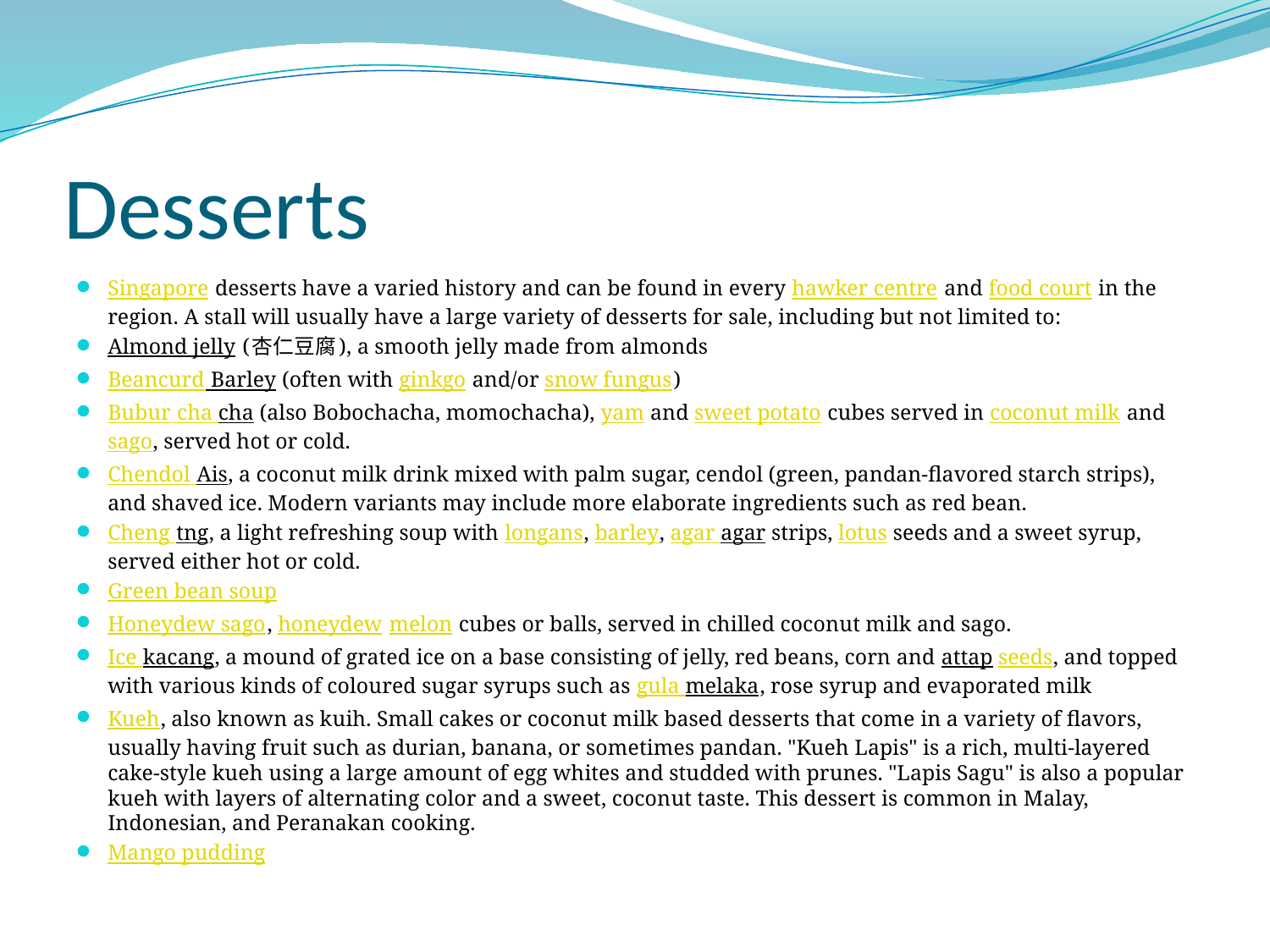

# Desserts
Singapore desserts have a varied history and can be found in every hawker centre and food court in the region. A stall will usually have a large variety of desserts for sale, including but not limited to:
Almond jelly (杏仁豆腐), a smooth jelly made from almonds
Beancurd Barley (often with ginkgo and/or snow fungus)
Bubur cha cha (also Bobochacha, momochacha), yam and sweet potato cubes served in coconut milk and sago, served hot or cold.
Chendol Ais, a coconut milk drink mixed with palm sugar, cendol (green, pandan-flavored starch strips), and shaved ice. Modern variants may include more elaborate ingredients such as red bean.
Cheng tng, a light refreshing soup with longans, barley, agar agar strips, lotus seeds and a sweet syrup, served either hot or cold.
Green bean soup
Honeydew sago, honeydew melon cubes or balls, served in chilled coconut milk and sago.
Ice kacang, a mound of grated ice on a base consisting of jelly, red beans, corn and attap seeds, and topped with various kinds of coloured sugar syrups such as gula melaka, rose syrup and evaporated milk
Kueh, also known as kuih. Small cakes or coconut milk based desserts that come in a variety of flavors, usually having fruit such as durian, banana, or sometimes pandan. "Kueh Lapis" is a rich, multi-layered cake-style kueh using a large amount of egg whites and studded with prunes. "Lapis Sagu" is also a popular kueh with layers of alternating color and a sweet, coconut taste. This dessert is common in Malay, Indonesian, and Peranakan cooking.
Mango pudding